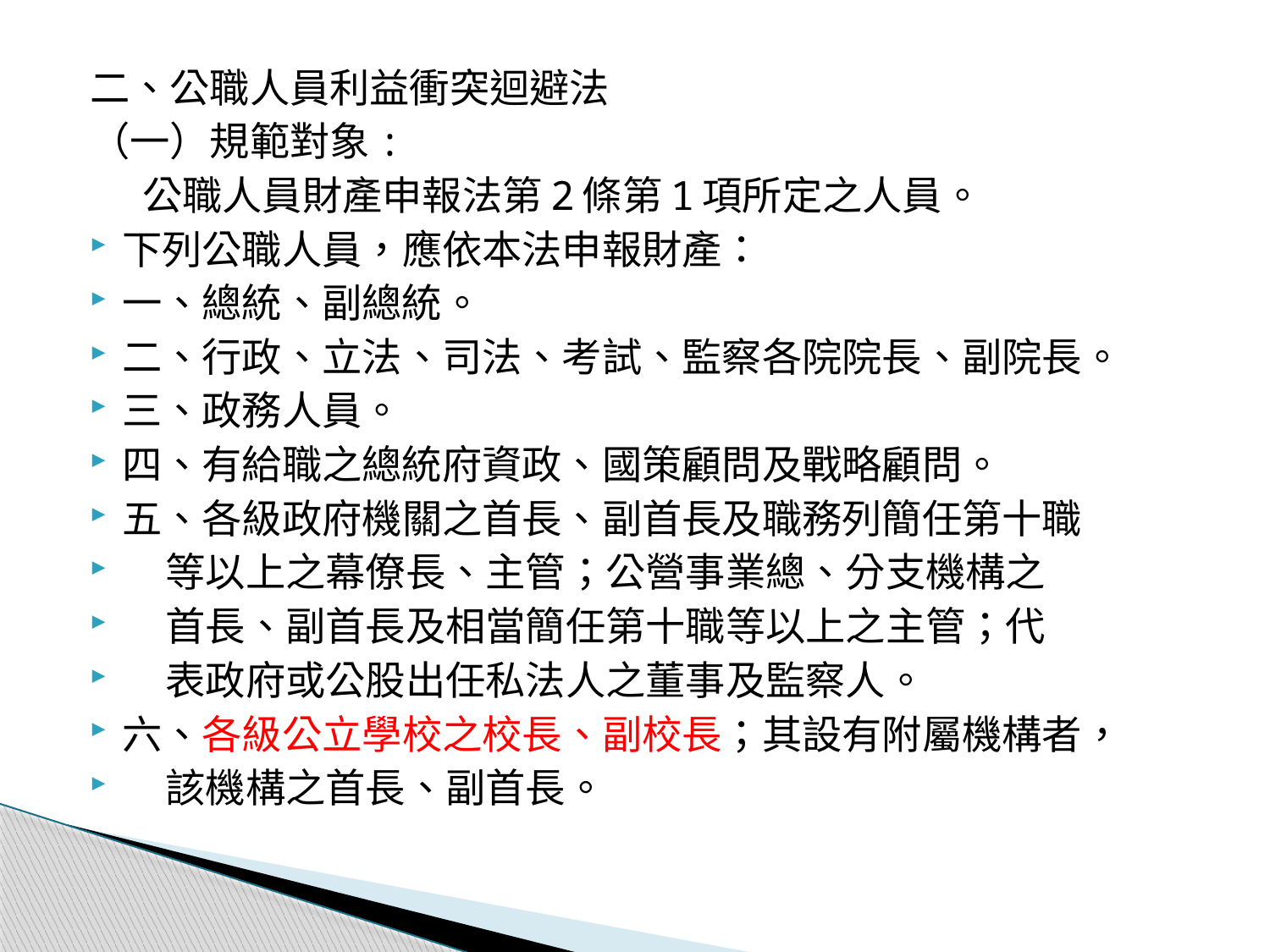

二、公職人員利益衝突迴避法
（一）規範對象:
     公職人員財產申報法第2條第1項所定之人員。
下列公職人員，應依本法申報財產：
一、總統、副總統。
二、行政、立法、司法、考試、監察各院院長、副院長。
三、政務人員。
四、有給職之總統府資政、國策顧問及戰略顧問。
五、各級政府機關之首長、副首長及職務列簡任第十職
    等以上之幕僚長、主管；公營事業總、分支機構之
    首長、副首長及相當簡任第十職等以上之主管；代
    表政府或公股出任私法人之董事及監察人。
六、各級公立學校之校長、副校長；其設有附屬機構者，
    該機構之首長、副首長。